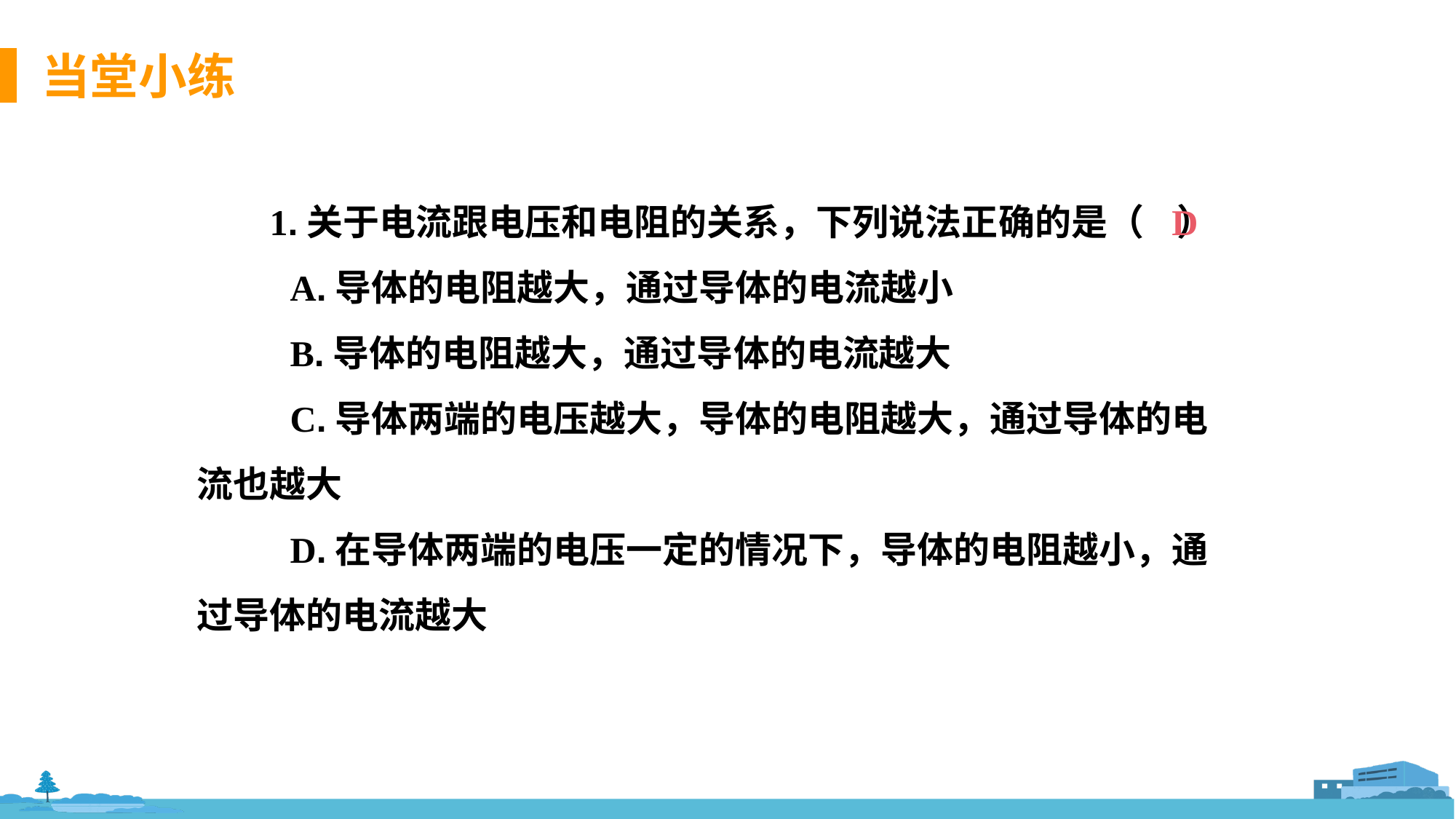

1.关于电流跟电压和电阻的关系，下列说法正确的是（    ）
  A.导体的电阻越大，通过导体的电流越小
  B.导体的电阻越大，通过导体的电流越大
  C.导体两端的电压越大，导体的电阻越大，通过导体的电流也越大
  D.在导体两端的电压一定的情况下，导体的电阻越小，通过导体的电流越大
D